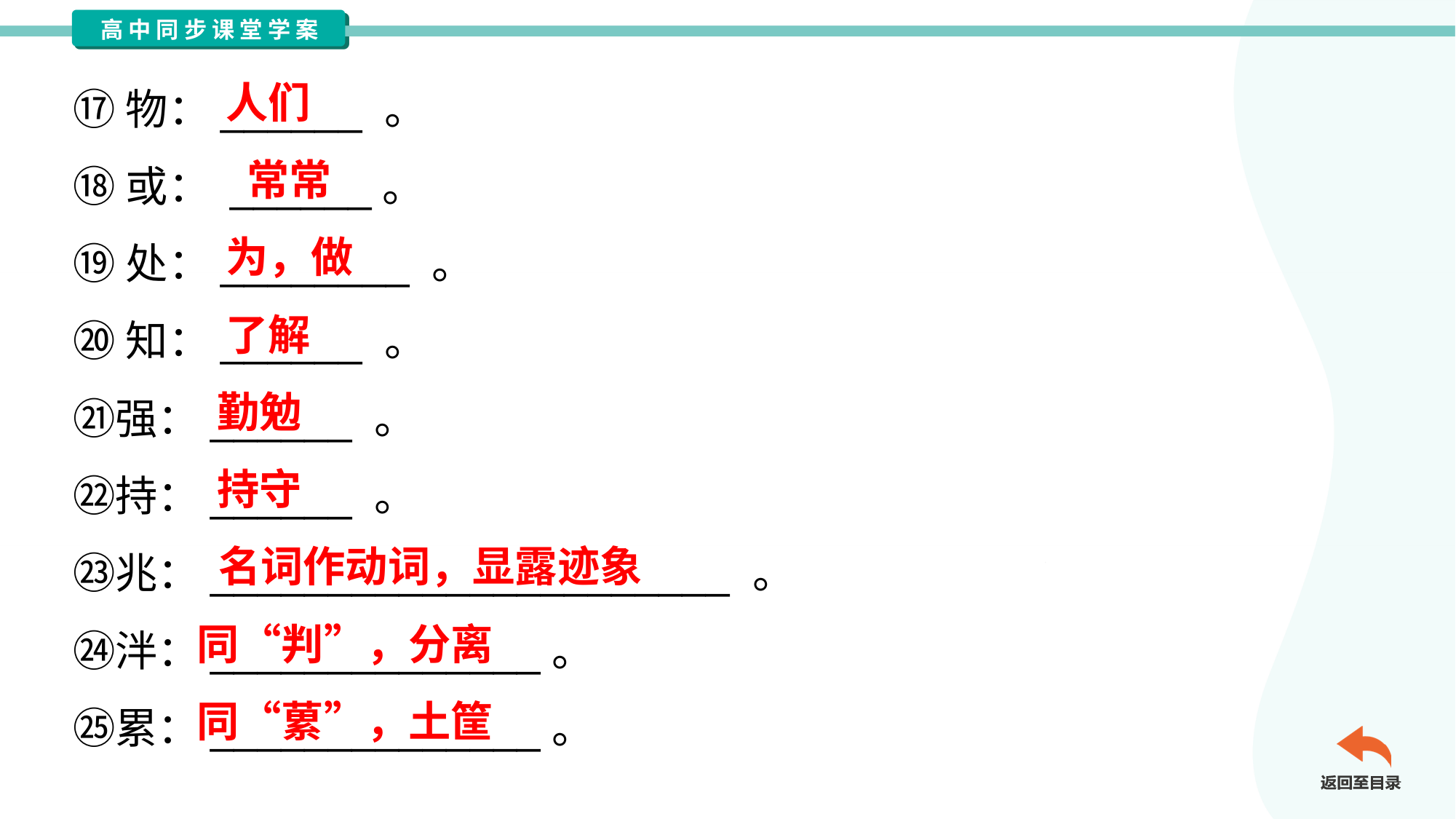

人们
⑰物：______ 。
⑱或： ______。
⑲处：________ 。
⑳知：______ 。
㉑强：______ 。
㉒持：______ 。
㉓兆：______________________ 。
㉔泮：______________。
㉕累：______________。

常常
为，做
了解
勤勉
持守
名词作动词，显露迹象
同“判”，分离
同“蔂”，土筐